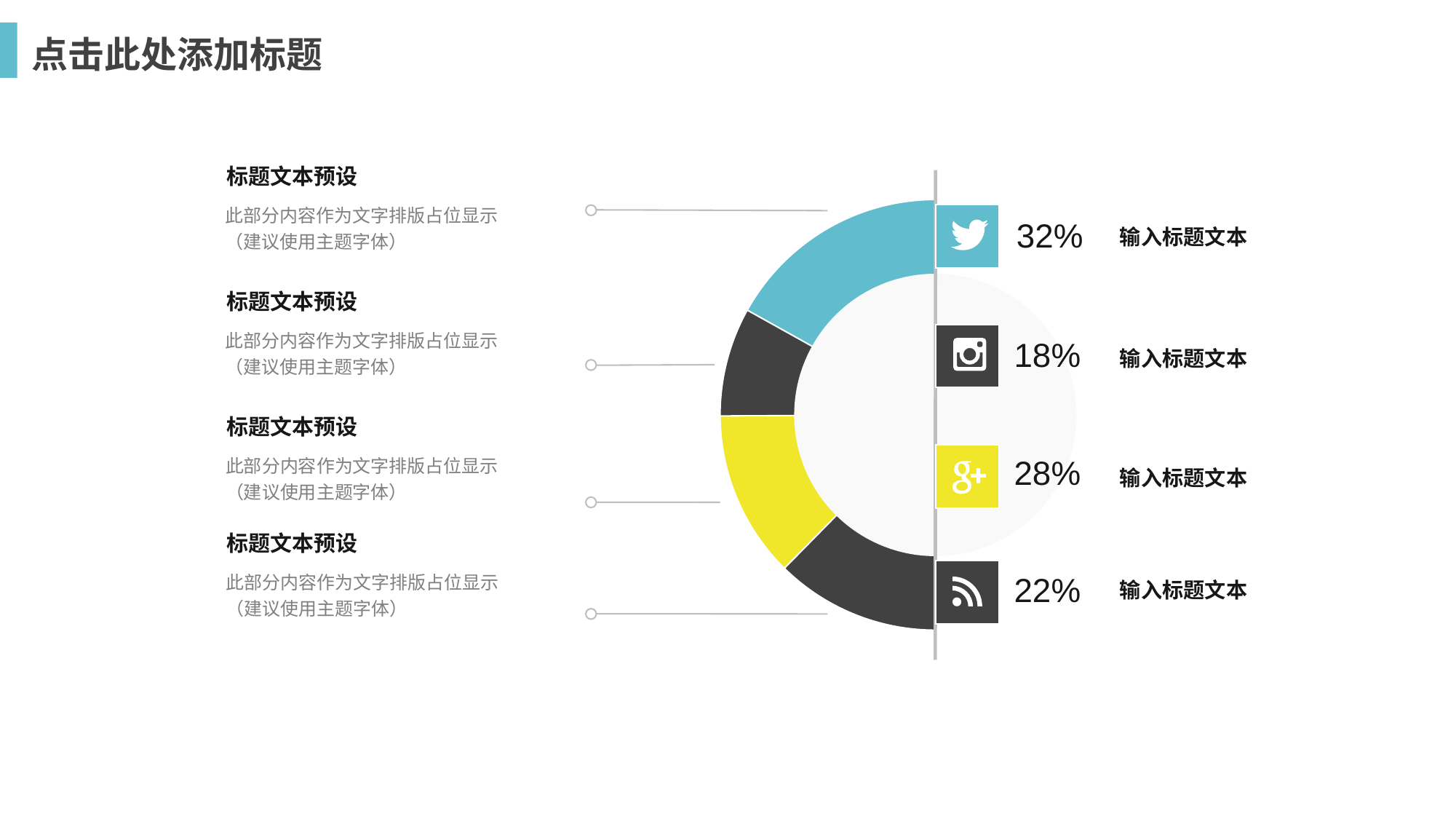

点击此处添加标题
标题文本预设
此部分内容作为文字排版占位显示
（建议使用主题字体）

32%

输入标题文本

标题文本预设
此部分内容作为文字排版占位显示
（建议使用主题字体）

18%

输入标题文本

标题文本预设
28%

输入标题文本
此部分内容作为文字排版占位显示
（建议使用主题字体）

标题文本预设
22%

输入标题文本

此部分内容作为文字排版占位显示
（建议使用主题字体）